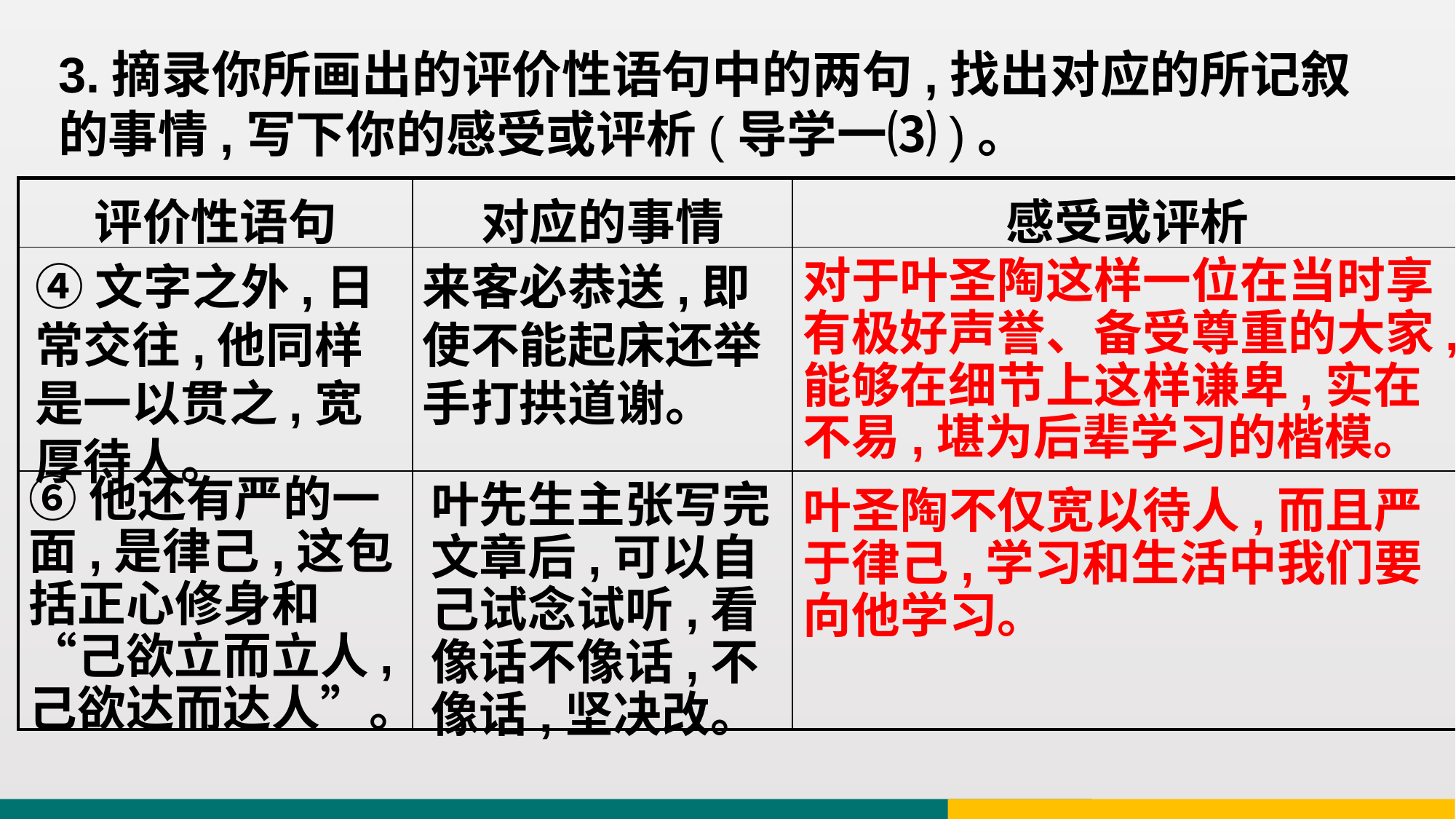

3.摘录你所画出的评价性语句中的两句,找出对应的所记叙的事情,写下你的感受或评析(导学一⑶)。
| 评价性语句 | 对应的事情 | 感受或评析 |
| --- | --- | --- |
|  |  |  |
|  |  |  |
④文字之外,日常交往,他同样是一以贯之,宽厚待人。
来客必恭送,即使不能起床还举手打拱道谢。
对于叶圣陶这样一位在当时享有极好声誉、备受尊重的大家,能够在细节上这样谦卑,实在不易,堪为后辈学习的楷模。
⑥他还有严的一面,是律己,这包括正心修身和“己欲立而立人,己欲达而达人”。
叶先生主张写完文章后,可以自己试念试听,看像话不像话,不像话,坚决改。
叶圣陶不仅宽以待人,而且严于律己,学习和生活中我们要向他学习。
。